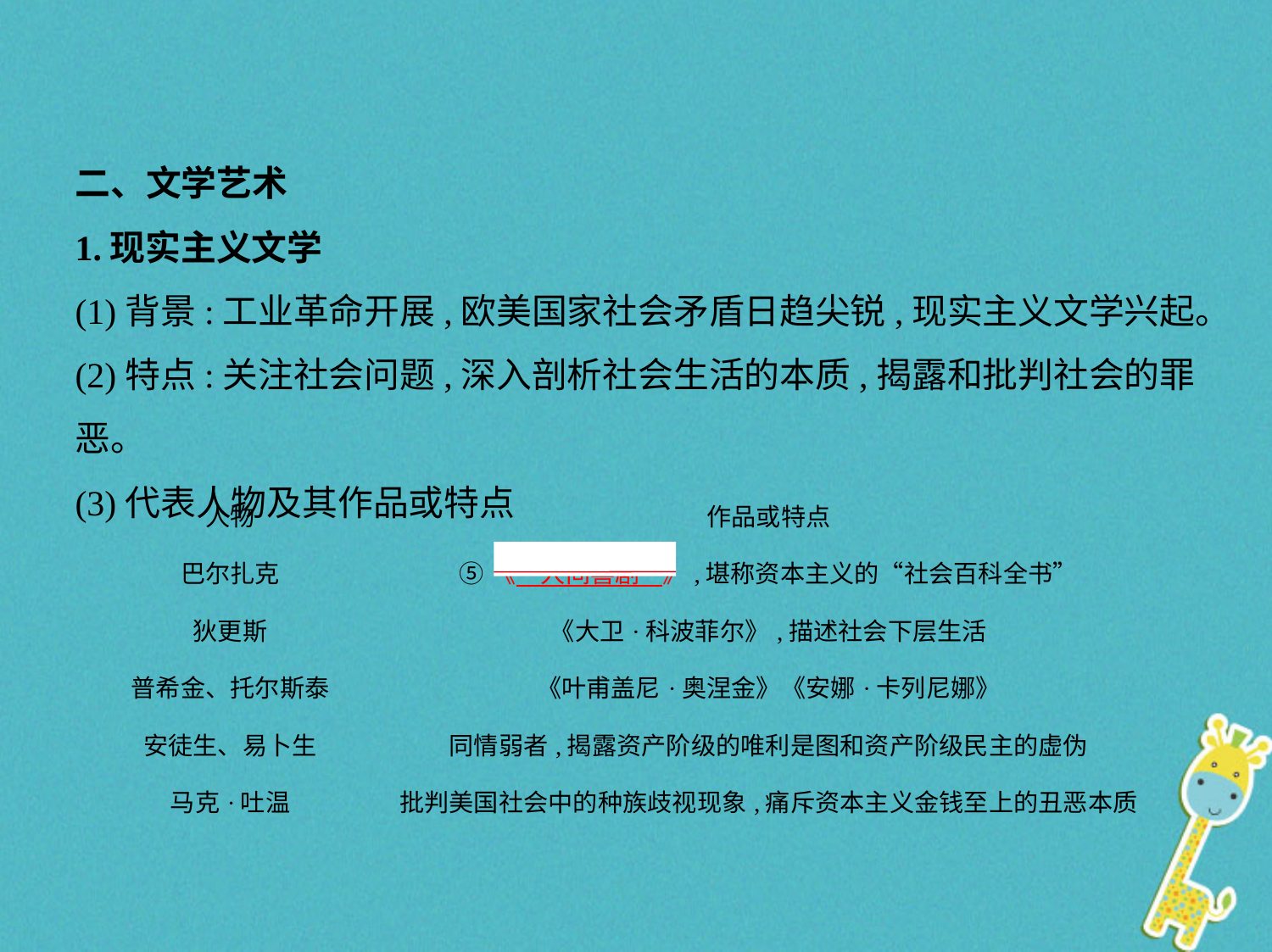

二、文学艺术
1.现实主义文学
(1)背景:工业革命开展,欧美国家社会矛盾日趋尖锐,现实主义文学兴起。
(2)特点:关注社会问题,深入剖析社会生活的本质,揭露和批判社会的罪恶。
(3)代表人物及其作品或特点
| 人物 | 作品或特点 |
| --- | --- |
| 巴尔扎克 | ⑤《　人间喜剧    》,堪称资本主义的“社会百科全书” |
| 狄更斯 | 《大卫·科波菲尔》,描述社会下层生活 |
| 普希金、托尔斯泰 | 《叶甫盖尼·奥涅金》《安娜·卡列尼娜》 |
| 安徒生、易卜生 | 同情弱者,揭露资产阶级的唯利是图和资产阶级民主的虚伪 |
| 马克·吐温 | 批判美国社会中的种族歧视现象,痛斥资本主义金钱至上的丑恶本质 |